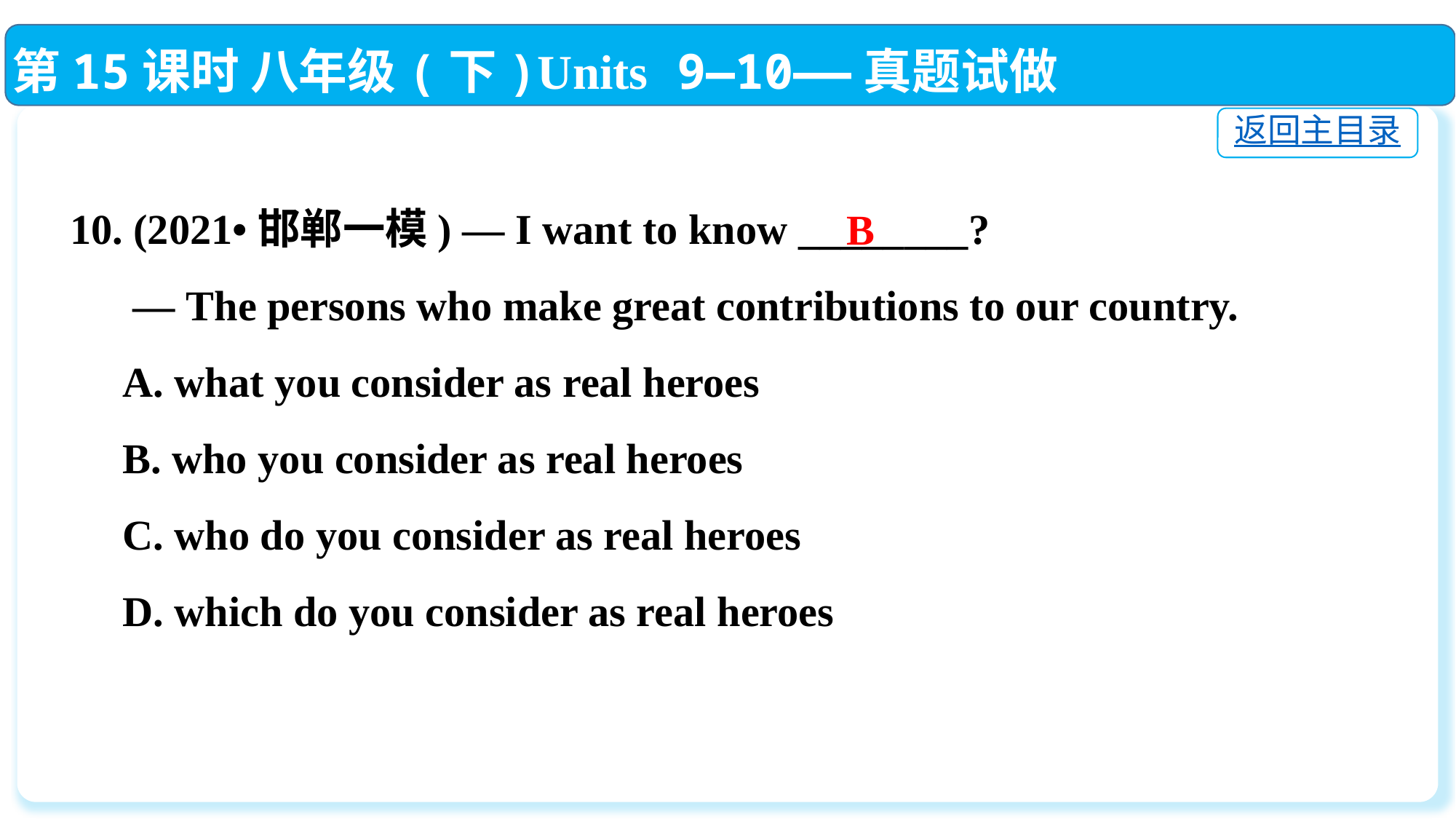

第15课时 八年级(下)Units 9—10——真题试做

返回主目录
10. (2021•邯郸一模) — I want to know ________?
      — The persons who make great contributions to our country.
     A. what you consider as real heroes
     B. who you consider as real heroes
     C. who do you consider as real heroes
     D. which do you consider as real heroes
B